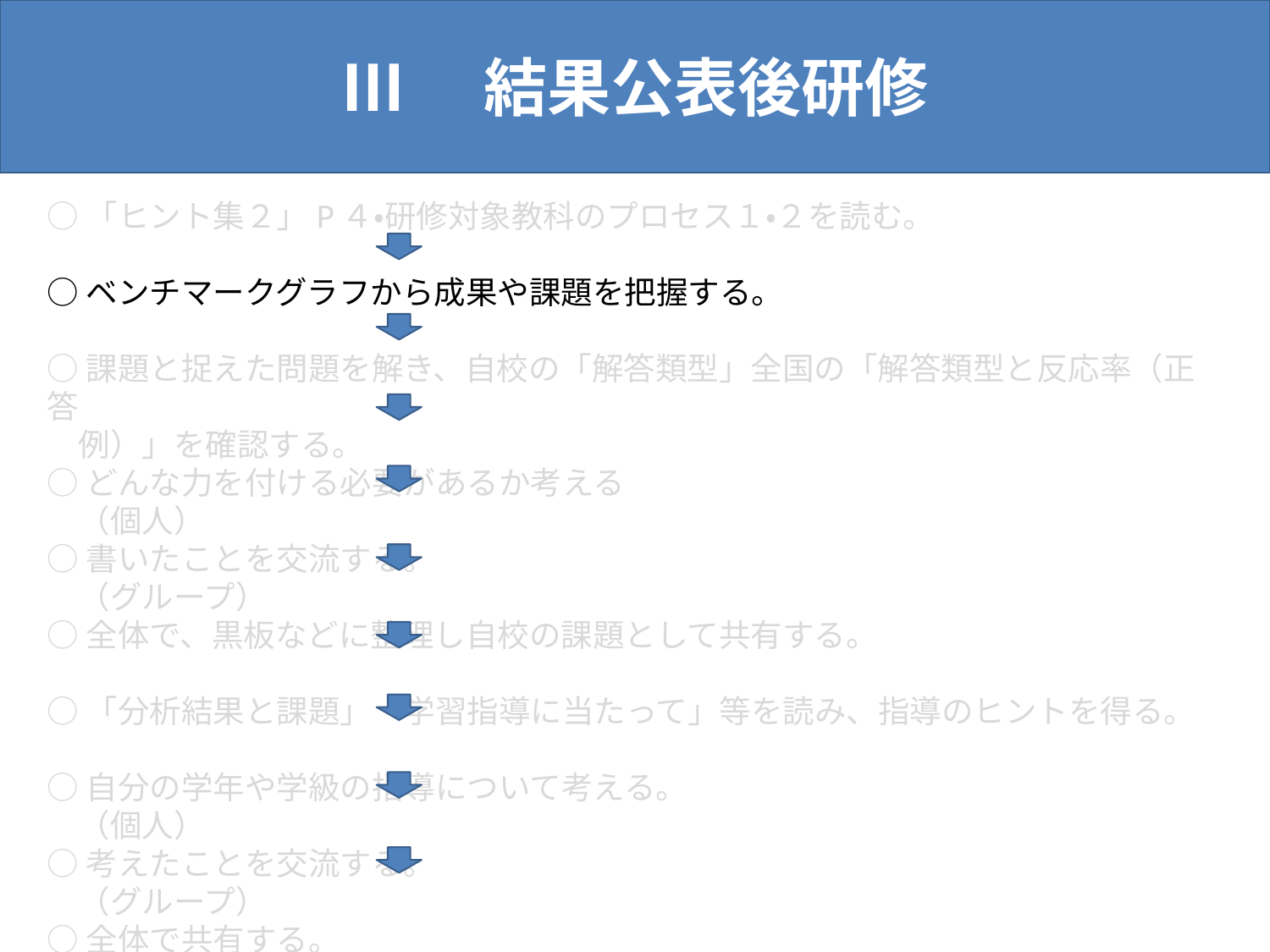

Ⅲ　結果公表後研修
○「ヒント集２」P４・研修対象教科のプロセス１・２を読む。

○ベンチマークグラフから成果や課題を把握する。

○課題と捉えた問題を解き、自校の「解答類型」全国の「解答類型と反応率（正答
　例）」を確認する。
○どんな力を付ける必要があるか考える
　（個人）
○書いたことを交流する。
　（グループ）
○全体で、黒板などに整理し自校の課題として共有する。

○「分析結果と課題」「学習指導に当たって」等を読み、指導のヒントを得る。

○自分の学年や学級の指導について考える。
　（個人）
○考えたことを交流する。
　（グループ）
○全体で共有する。